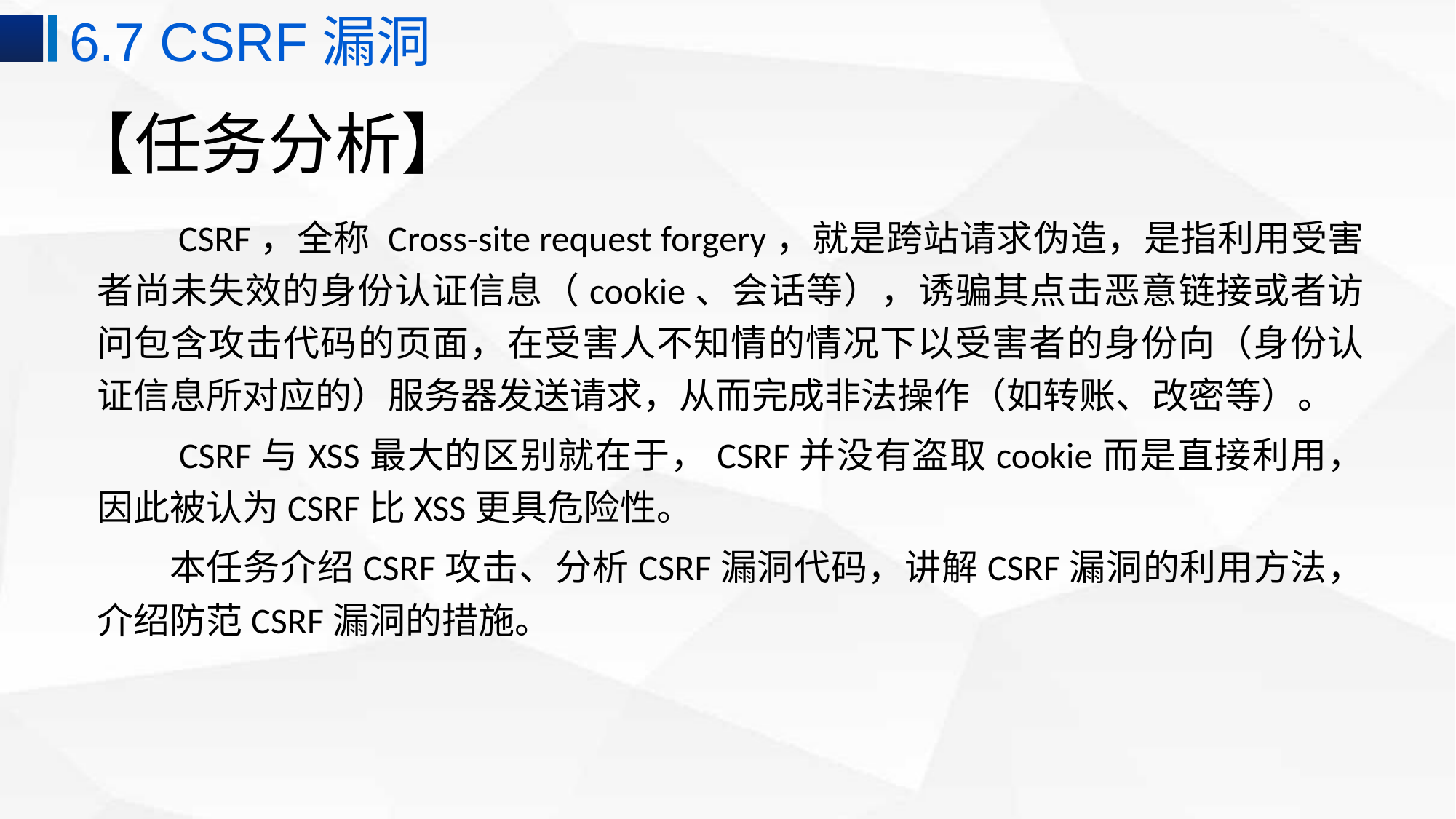

6.7 CSRF漏洞

# 【任务分析】
 CSRF，全称 Cross-site request forgery，就是跨站请求伪造，是指利用受害者尚未失效的身份认证信息（cookie、会话等），诱骗其点击恶意链接或者访问包含攻击代码的页面，在受害人不知情的情况下以受害者的身份向（身份认证信息所对应的）服务器发送请求，从而完成非法操作（如转账、改密等）。
 CSRF与XSS最大的区别就在于，CSRF并没有盗取cookie而是直接利用，因此被认为CSRF比XSS更具危险性。
本任务介绍CSRF攻击、分析CSRF漏洞代码，讲解CSRF漏洞的利用方法，介绍防范CSRF漏洞的措施。